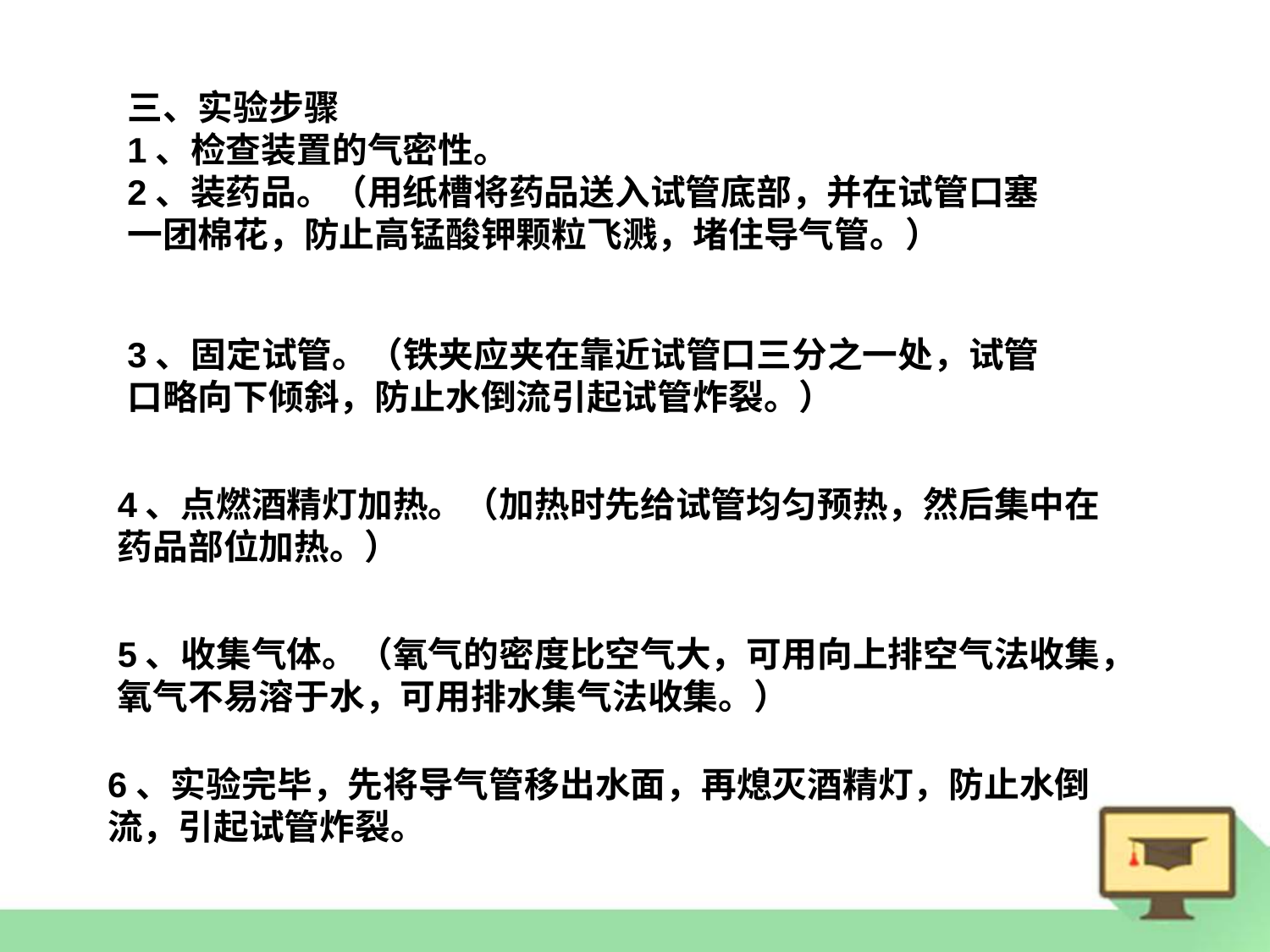

三、实验步骤
1、检查装置的气密性。
2、装药品。（用纸槽将药品送入试管底部，并在试管口塞一团棉花，防止高锰酸钾颗粒飞溅，堵住导气管。）

3、固定试管。（铁夹应夹在靠近试管口三分之一处，试管口略向下倾斜，防止水倒流引起试管炸裂。）
4、点燃酒精灯加热。（加热时先给试管均匀预热，然后集中在药品部位加热。）
5、收集气体。（氧气的密度比空气大，可用向上排空气法收集，氧气不易溶于水，可用排水集气法收集。）
6、实验完毕，先将导气管移出水面，再熄灭酒精灯，防止水倒流，引起试管炸裂。